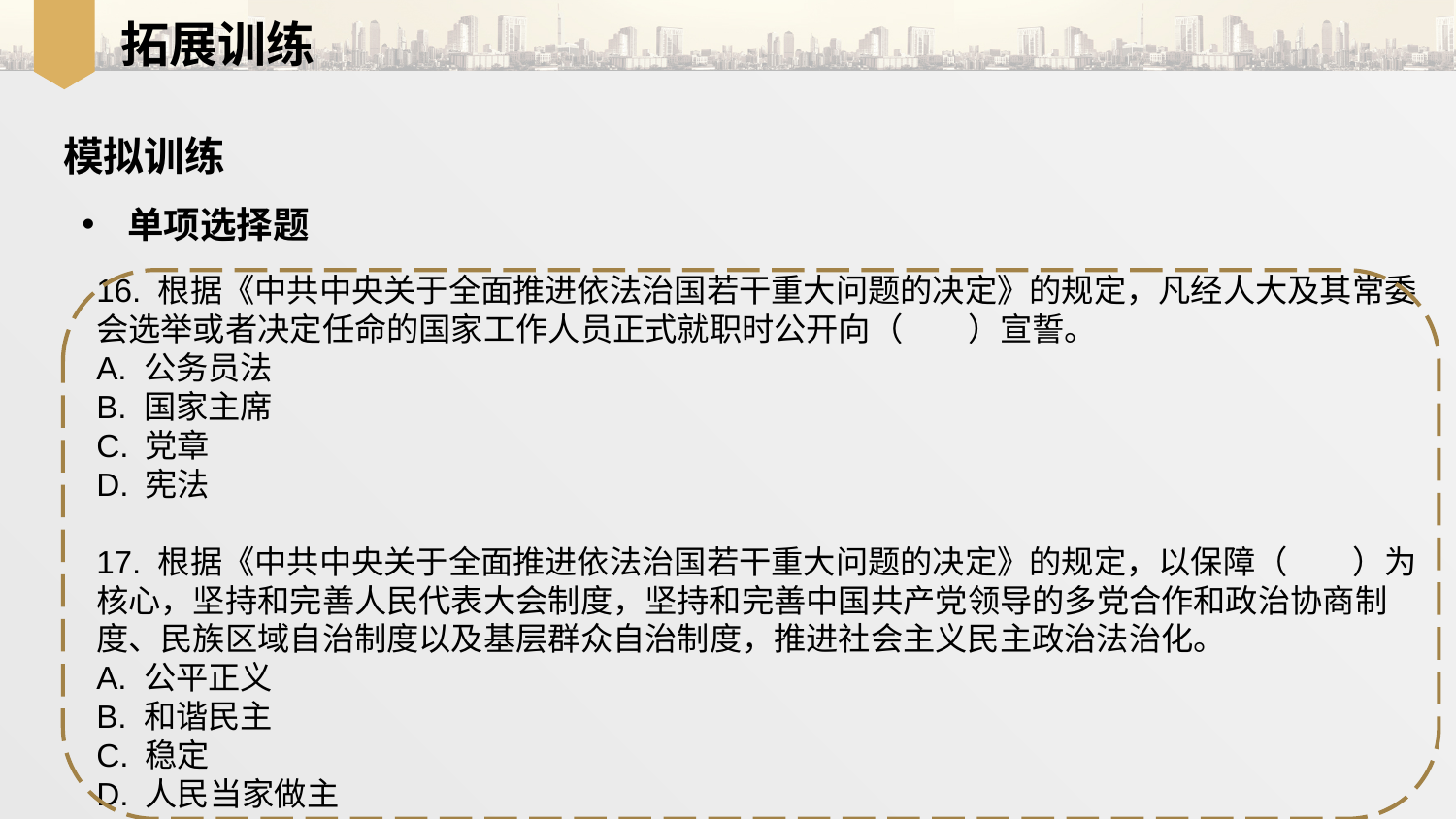

拓展训练
模拟训练
单项选择题

16. 根据《中共中央关于全面推进依法治国若干重大问题的决定》的规定，凡经人大及其常委会选举或者决定任命的国家工作人员正式就职时公开向（　　）宣誓。
A. 公务员法
B. 国家主席
C. 党章
D. 宪法

17. 根据《中共中央关于全面推进依法治国若干重大问题的决定》的规定，以保障（　　）为核心，坚持和完善人民代表大会制度，坚持和完善中国共产党领导的多党合作和政治协商制度、民族区域自治制度以及基层群众自治制度，推进社会主义民主政治法治化。
A. 公平正义
B. 和谐民主
C. 稳定
D. 人民当家做主